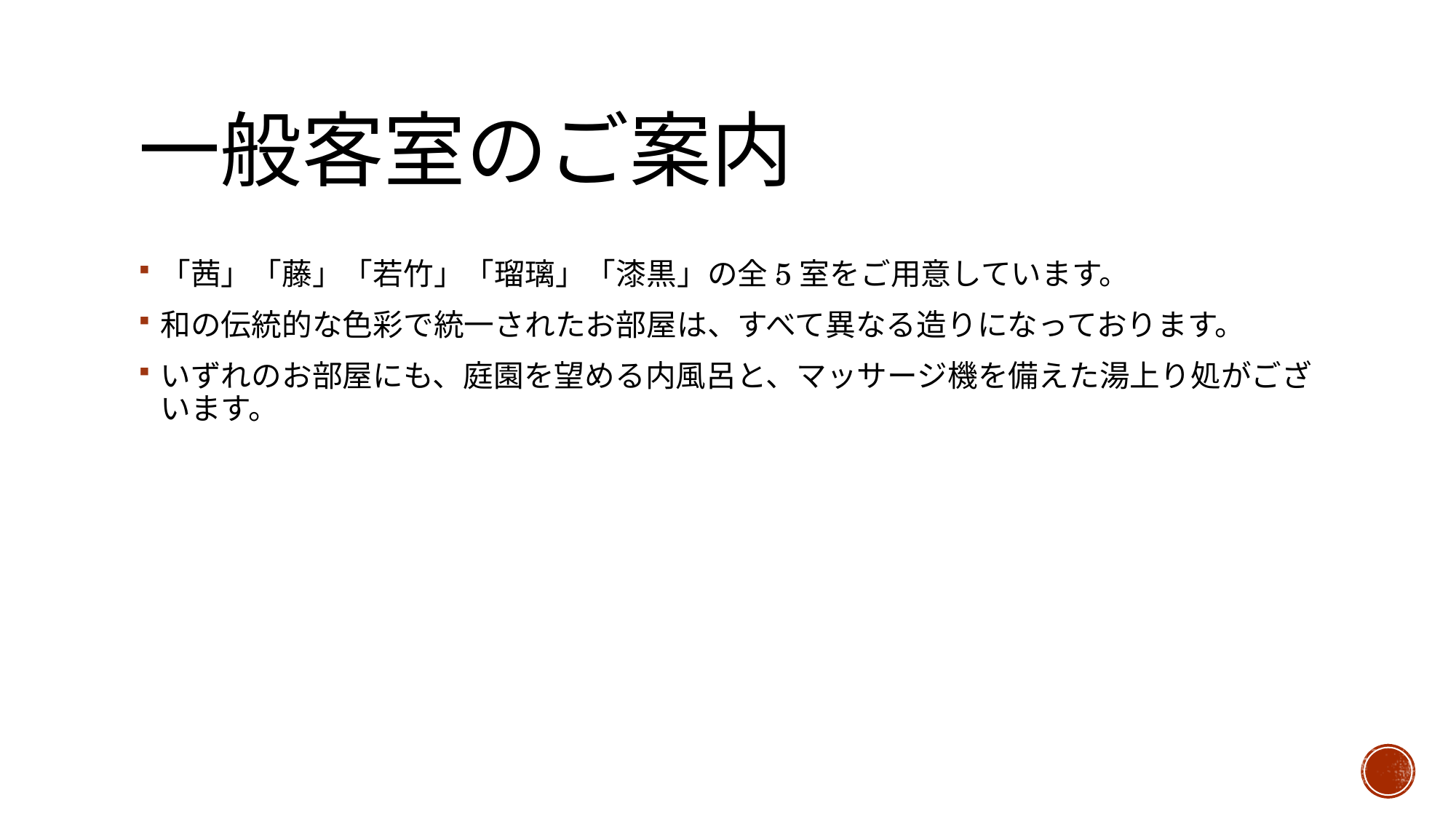

# 一般客室のご案内
「茜」「藤」「若竹」「瑠璃」「漆黒」の全5室をご用意しています。
和の伝統的な色彩で統一されたお部屋は、すべて異なる造りになっております。
いずれのお部屋にも、庭園を望める内風呂と、マッサージ機を備えた湯上り処がございます。